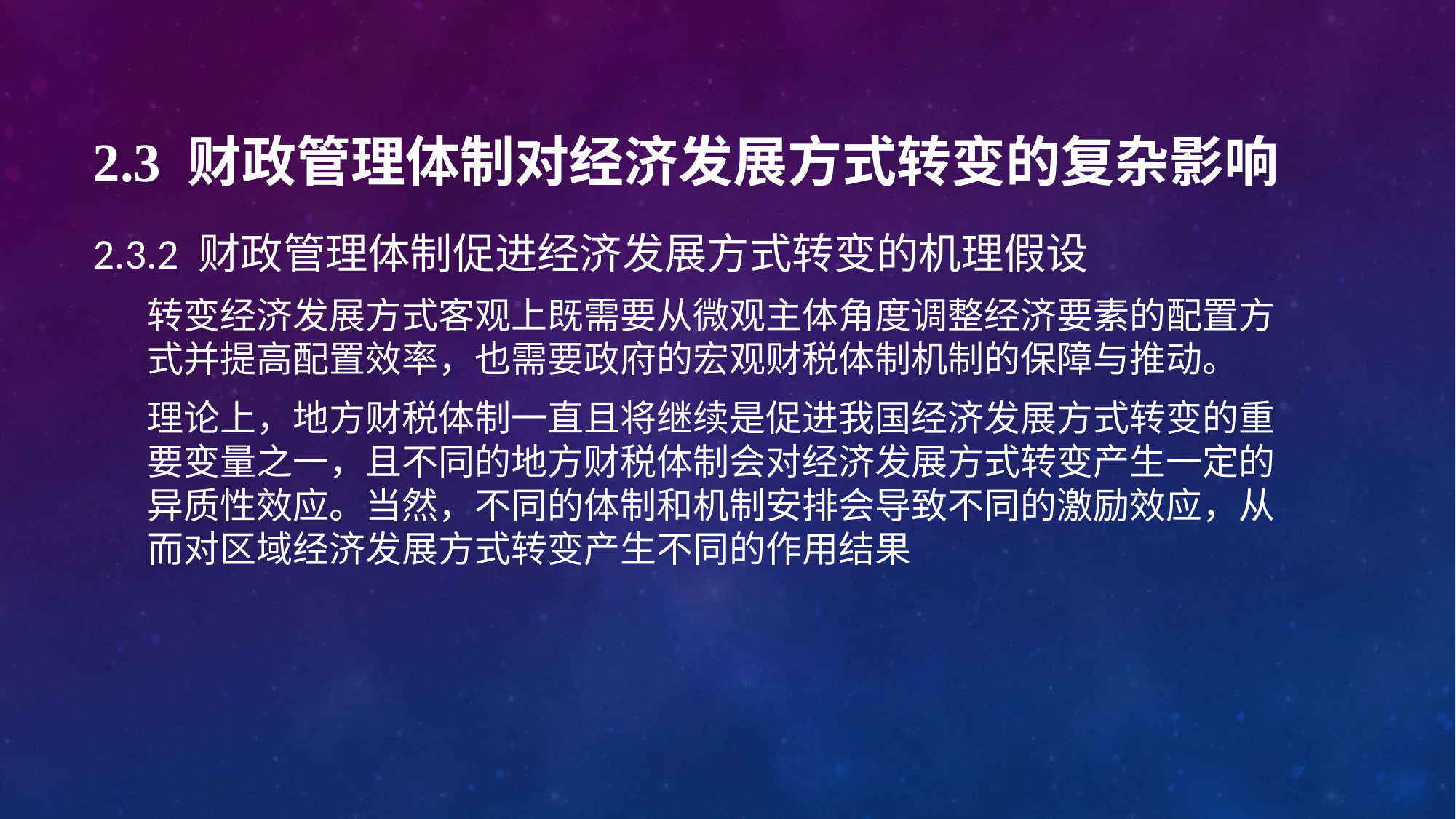

# 2.3 财政管理体制对经济发展方式转变的复杂影响
2.3.2 财政管理体制促进经济发展方式转变的机理假设
转变经济发展方式客观上既需要从微观主体角度调整经济要素的配置方式并提高配置效率，也需要政府的宏观财税体制机制的保障与推动。
理论上，地方财税体制一直且将继续是促进我国经济发展方式转变的重要变量之一，且不同的地方财税体制会对经济发展方式转变产生一定的异质性效应。当然，不同的体制和机制安排会导致不同的激励效应，从而对区域经济发展方式转变产生不同的作用结果